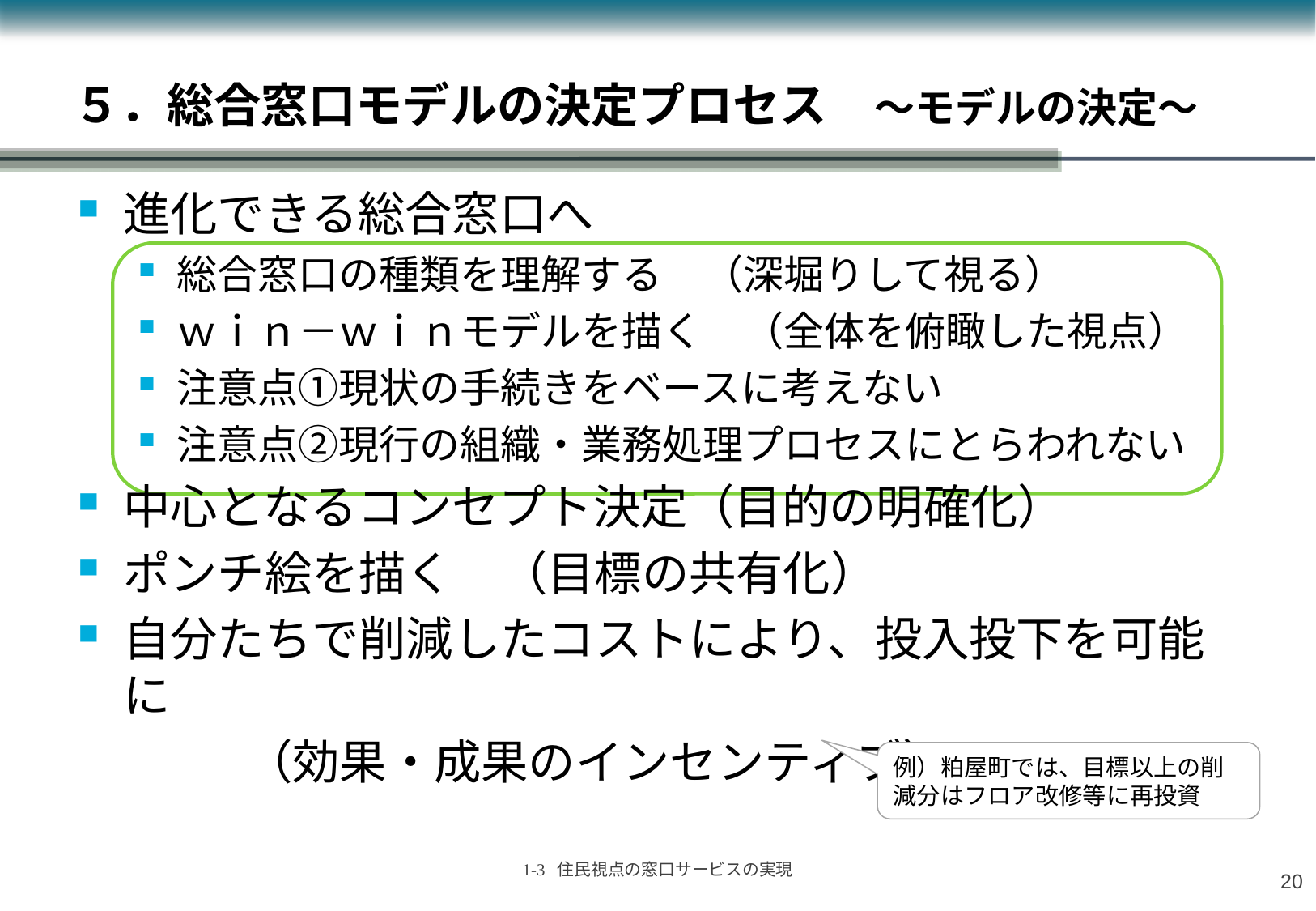

# ５．総合窓口モデルの決定プロセス　～モデルの決定～
進化できる総合窓口へ
総合窓口の種類を理解する　（深堀りして視る）
ｗｉｎ－ｗｉｎモデルを描く　（全体を俯瞰した視点）
注意点①現状の手続きをベースに考えない
注意点②現行の組織・業務処理プロセスにとらわれない
中心となるコンセプト決定（目的の明確化）
ポンチ絵を描く　（目標の共有化）
自分たちで削減したコストにより、投入投下を可能に
　       　（効果・成果のインセンティブ）

例）粕屋町では、目標以上の削減分はフロア改修等に再投資
20
1-3  住民視点の窓口サービスの実現